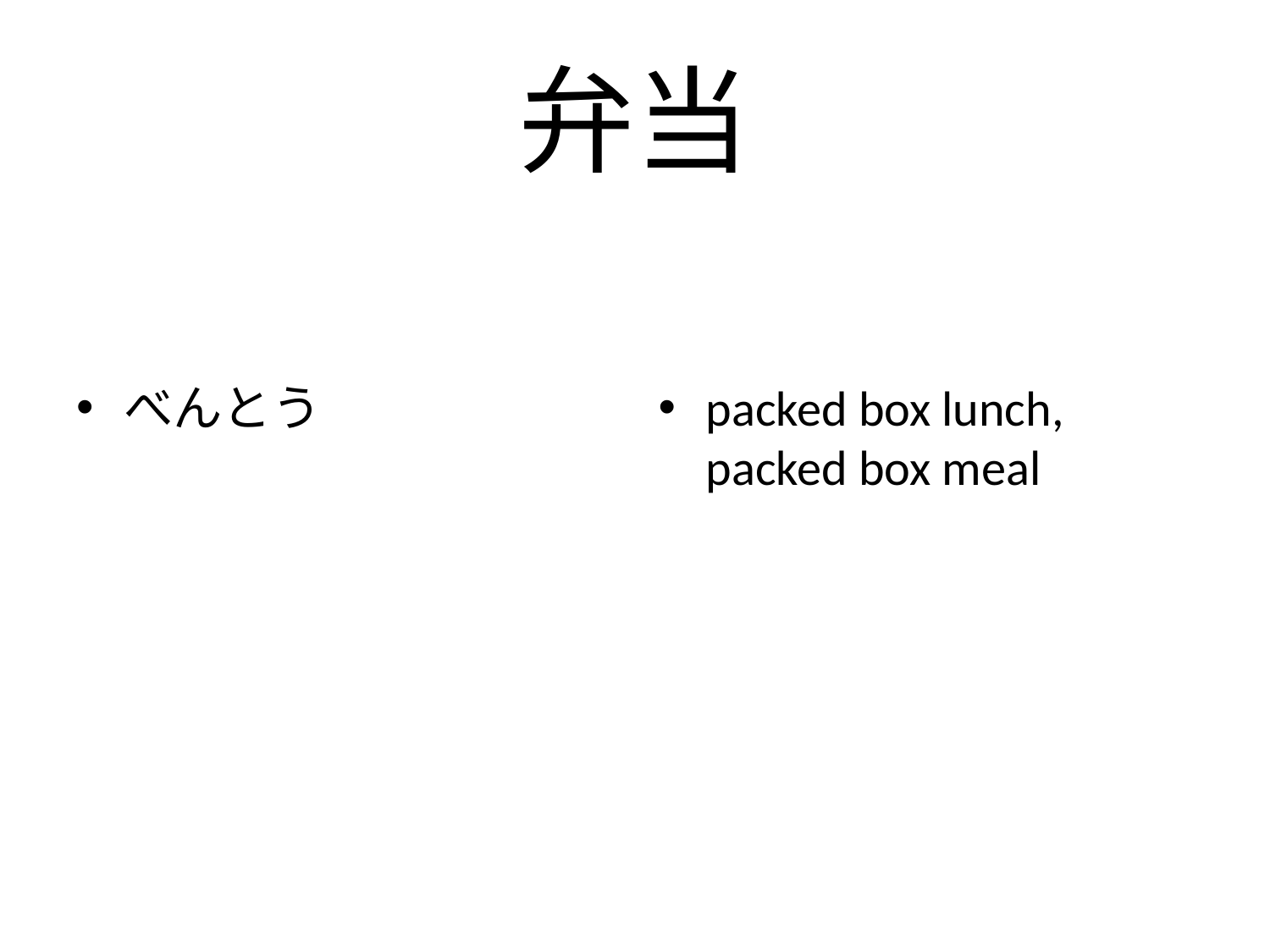

# 弁当
べんとう
packed box lunch, packed box meal